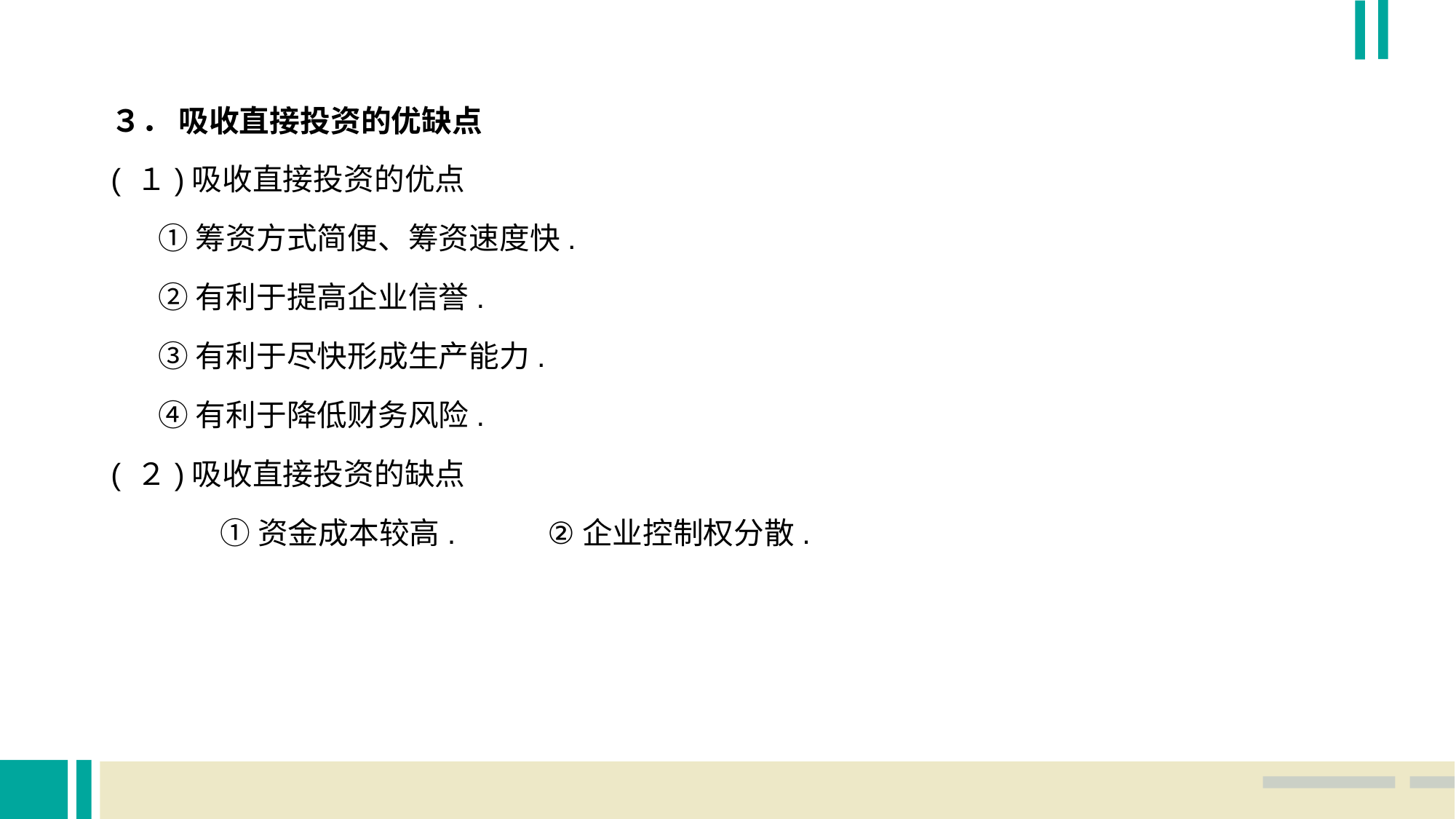

３． 吸收直接投资的优缺点
( １)吸收直接投资的优点
       ①筹资方式简便、筹资速度快.
       ②有利于提高企业信誉.
       ③有利于尽快形成生产能力.
       ④有利于降低财务风险.
( ２)吸收直接投资的缺点
	①资金成本较高. 	②企业控制权分散.